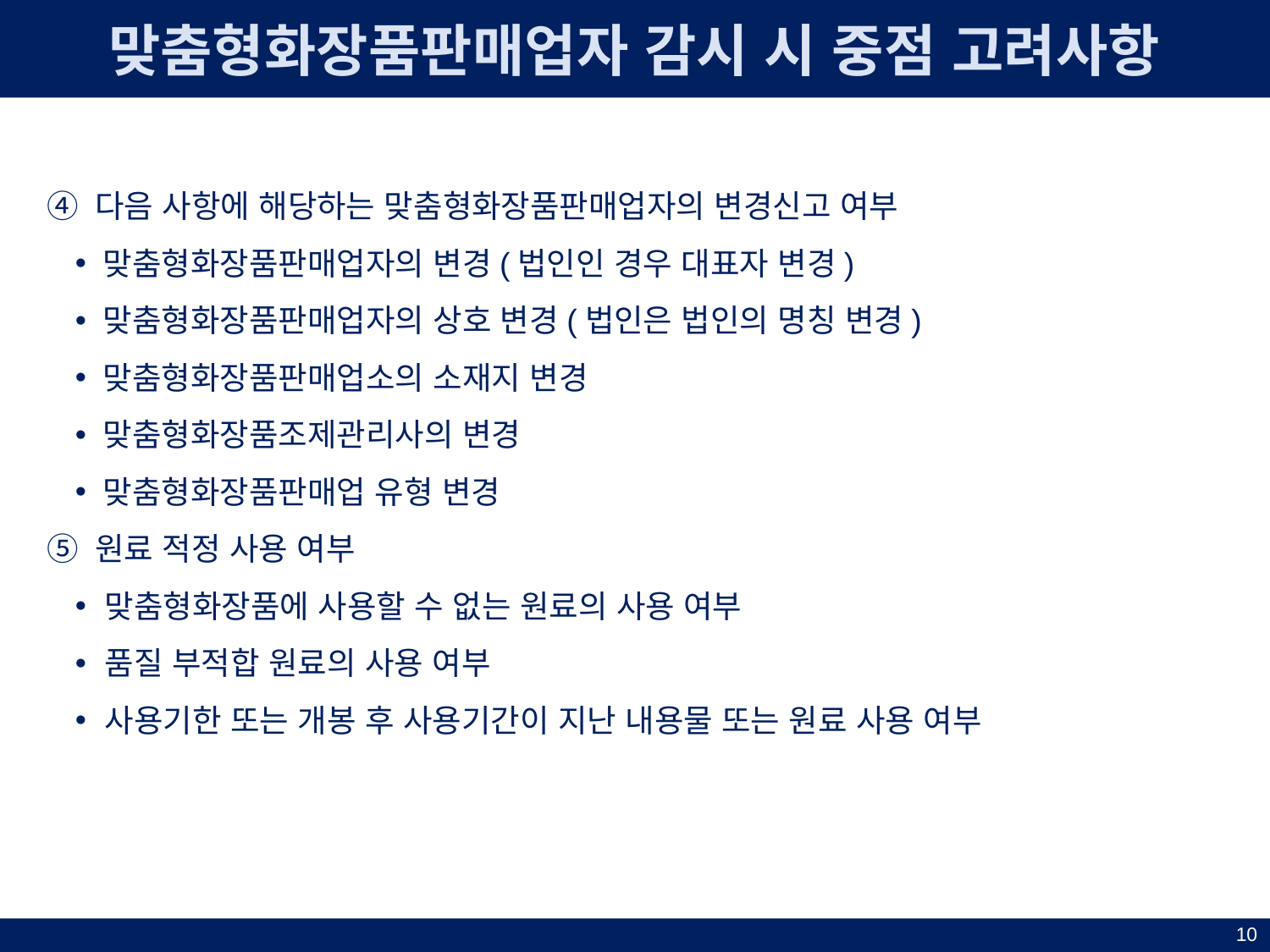

맞춤형화장품판매업자 감시 시 중점 고려사항
④ 다음 사항에 해당하는 맞춤형화장품판매업자의 변경신고 여부
맞춤형화장품판매업자의 변경(법인인 경우 대표자 변경)
맞춤형화장품판매업자의 상호 변경(법인은 법인의 명칭 변경)
맞춤형화장품판매업소의 소재지 변경
맞춤형화장품조제관리사의 변경
맞춤형화장품판매업 유형 변경
⑤ 원료 적정 사용 여부
맞춤형화장품에 사용할 수 없는 원료의 사용 여부
품질 부적합 원료의 사용 여부
사용기한 또는 개봉 후 사용기간이 지난 내용물 또는 원료 사용 여부
10